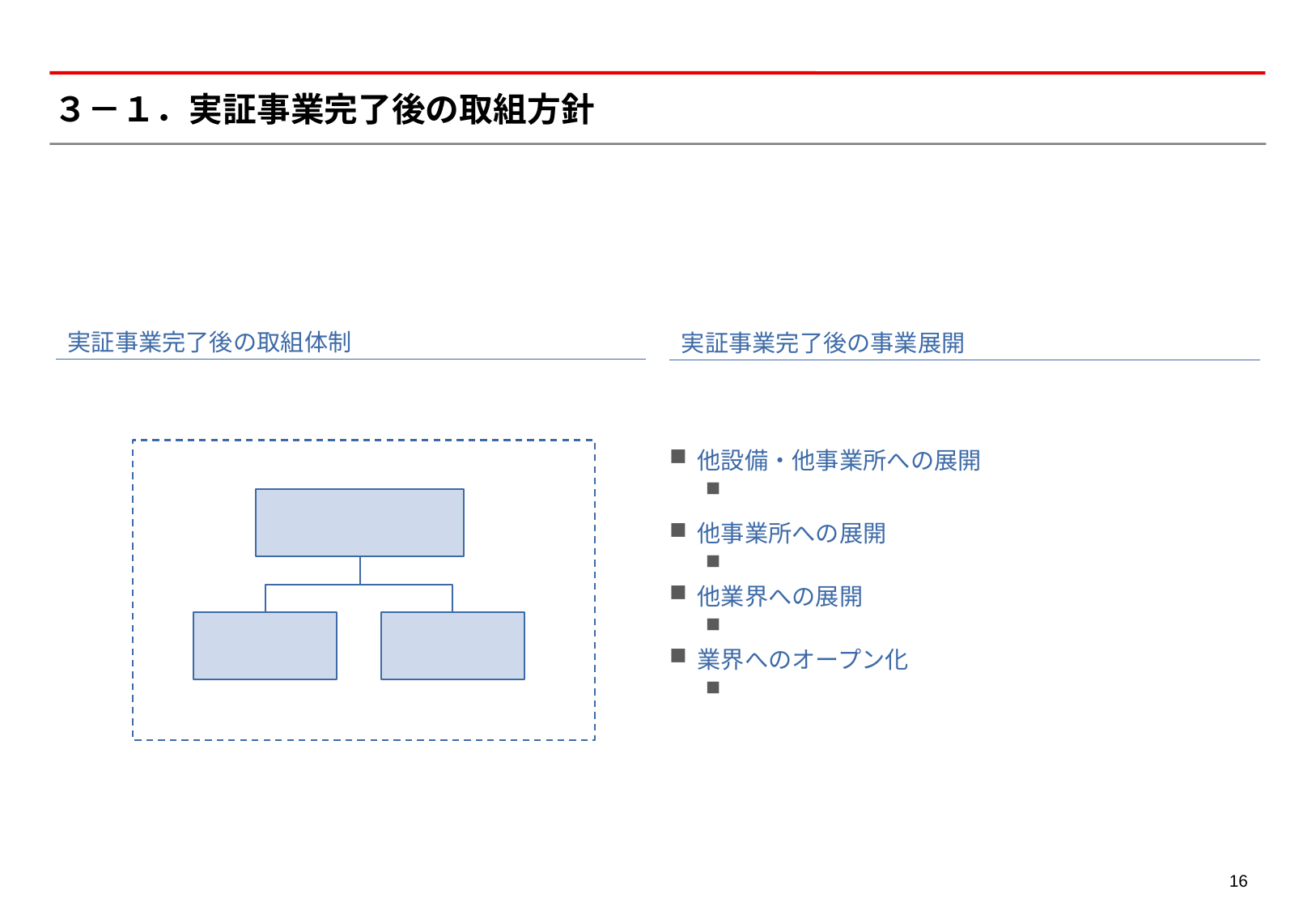

# ３－１．実証事業完了後の取組方針

実証事業完了後の取組体制
実証事業完了後の事業展開

他設備・他事業所への展開

他事業所への展開

他業界への展開

業界へのオープン化